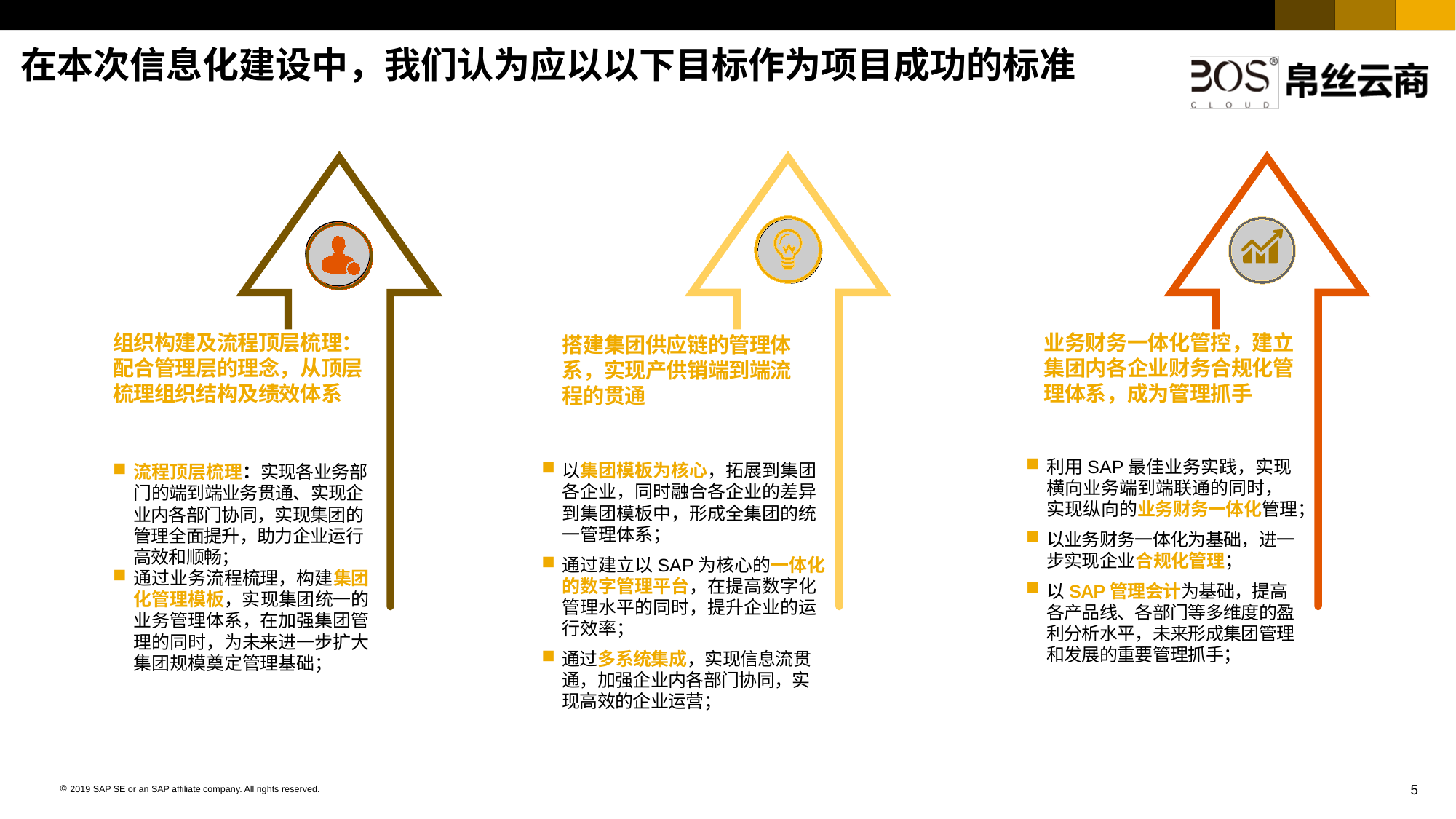

在本次信息化建设中，我们认为应以以下目标作为项目成功的标准

组织构建及流程顶层梳理：配合管理层的理念，从顶层梳理组织结构及绩效体系
业务财务一体化管控，建立集团内各企业财务合规化管理体系，成为管理抓手
搭建集团供应链的管理体系，实现产供销端到端流程的贯通
利用SAP最佳业务实践，实现横向业务端到端联通的同时，实现纵向的业务财务一体化管理；
以业务财务一体化为基础，进一步实现企业合规化管理；
以SAP管理会计为基础，提高各产品线、各部门等多维度的盈利分析水平，未来形成集团管理和发展的重要管理抓手；
以集团模板为核心，拓展到集团各企业，同时融合各企业的差异到集团模板中，形成全集团的统一管理体系；
通过建立以SAP为核心的一体化的数字管理平台，在提高数字化管理水平的同时，提升企业的运行效率；
通过多系统集成，实现信息流贯通，加强企业内各部门协同，实现高效的企业运营；
流程顶层梳理：实现各业务部门的端到端业务贯通、实现企业内各部门协同，实现集团的管理全面提升，助力企业运行高效和顺畅；
通过业务流程梳理，构建集团化管理模板，实现集团统一的业务管理体系，在加强集团管理的同时，为未来进一步扩大集团规模奠定管理基础；